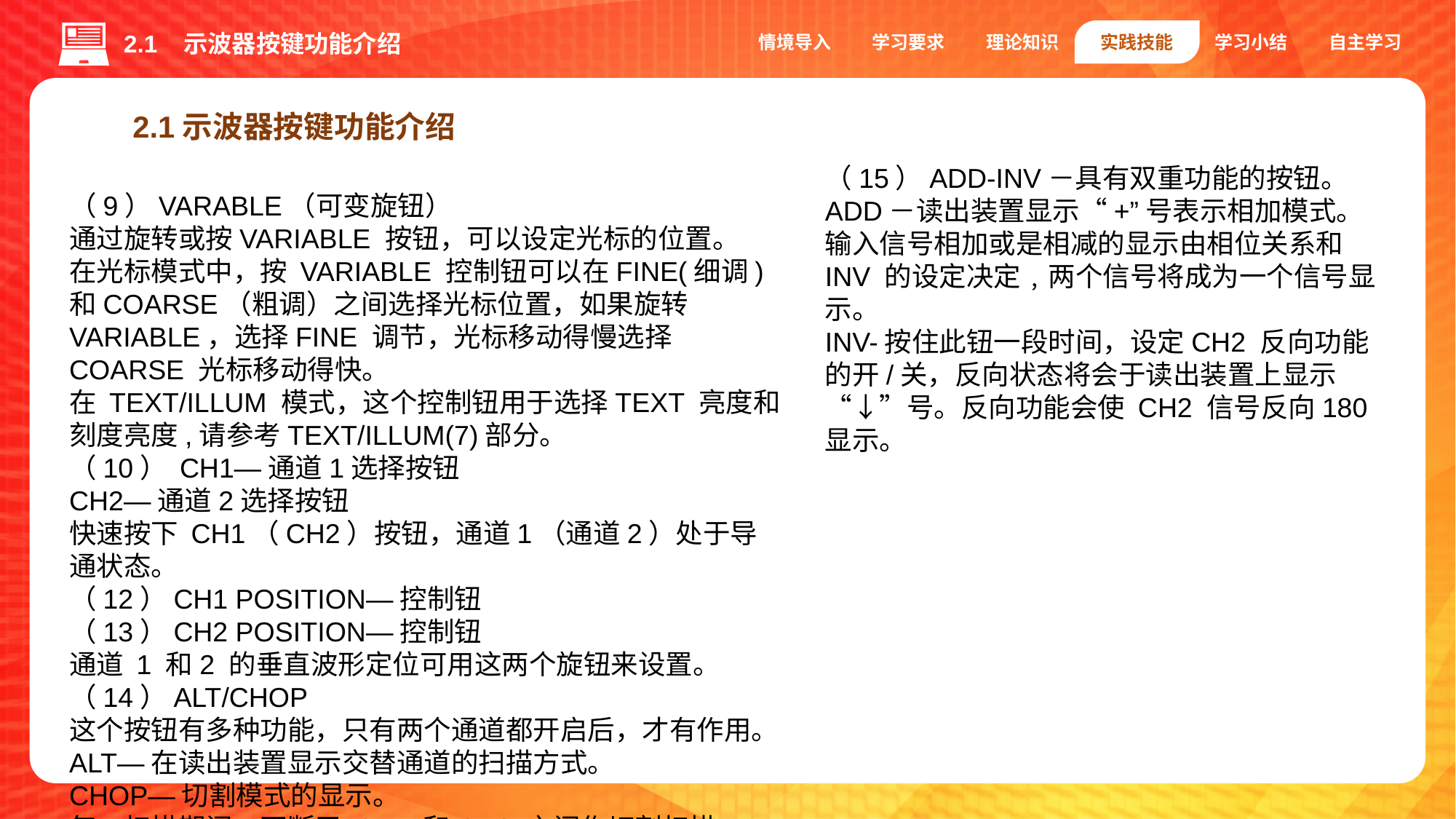

情境导入
学习要求
理论知识
实践技能
学习小结
自主学习

2.1   示波器按键功能介绍
2.1示波器按键功能介绍

（15）ADD-INV－具有双重功能的按钮。
ADD－读出装置显示“+”号表示相加模式。输入信号相加或是相减的显示由相位关系和INV 的设定决定﹐两个信号将成为一个信号显示。
INV-按住此钮一段时间，设定CH2 反向功能的开/关，反向状态将会于读出装置上显示“↓”号。反向功能会使 CH2 信号反向180显示。

（9）VARABLE（可变旋钮）
通过旋转或按VARIABLE 按钮，可以设定光标的位置。
在光标模式中，按 VARIABLE 控制钮可以在FINE(细调)和COARSE（粗调）之间选择光标位置，如果旋转VARIABLE，选择FINE 调节，光标移动得慢选择COARSE 光标移动得快。
在 TEXT/ILLUM 模式，这个控制钮用于选择TEXT 亮度和刻度亮度,请参考TEXT/ILLUM(7)部分。
（10） CH1—通道1选择按钮
CH2—通道2选择按钮
快速按下 CH1（CH2）按钮，通道1（通道2）处于导通状态。
（12）CH1 POSITION—控制钮
（13）CH2 POSITION—控制钮
通道 1 和2 的垂直波形定位可用这两个旋钮来设置。
（14）ALT/CHOP
这个按钮有多种功能，只有两个通道都开启后，才有作用。
ALT—在读出装置显示交替通道的扫描方式。
CHOP—切割模式的显示。
每一扫描期间，不断于 CH1 和CH2 之间作切割扫描。